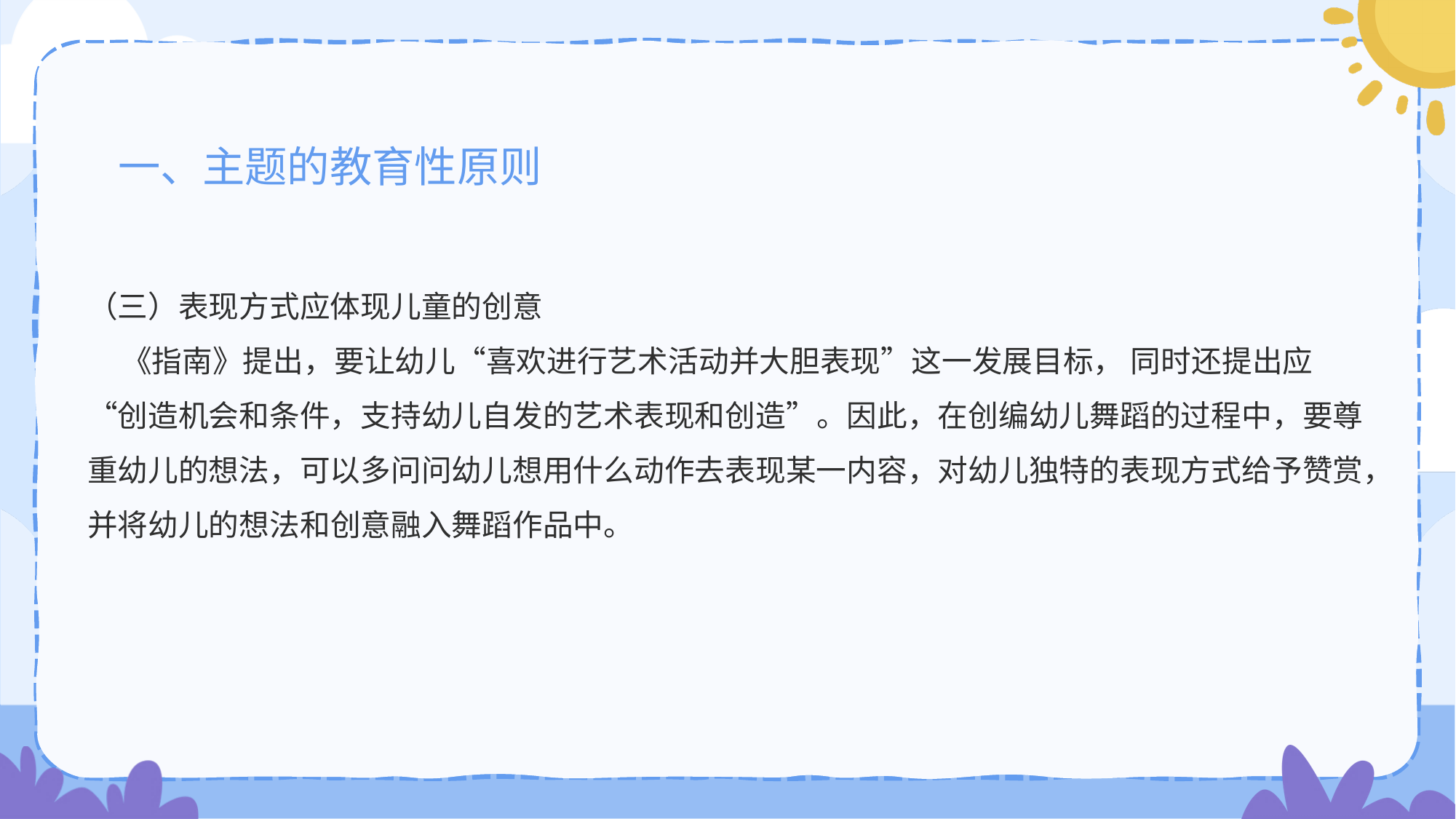

一、主题的教育性原则
（三）表现方式应体现儿童的创意
    《指南》提出，要让幼儿“喜欢进行艺术活动并大胆表现”这一发展目标， 同时还提出应“创造机会和条件，支持幼儿自发的艺术表现和创造”。因此，在创编幼儿舞蹈的过程中，要尊重幼儿的想法，可以多问问幼儿想用什么动作去表现某一内容，对幼儿独特的表现方式给予赞赏，并将幼儿的想法和创意融入舞蹈作品中。